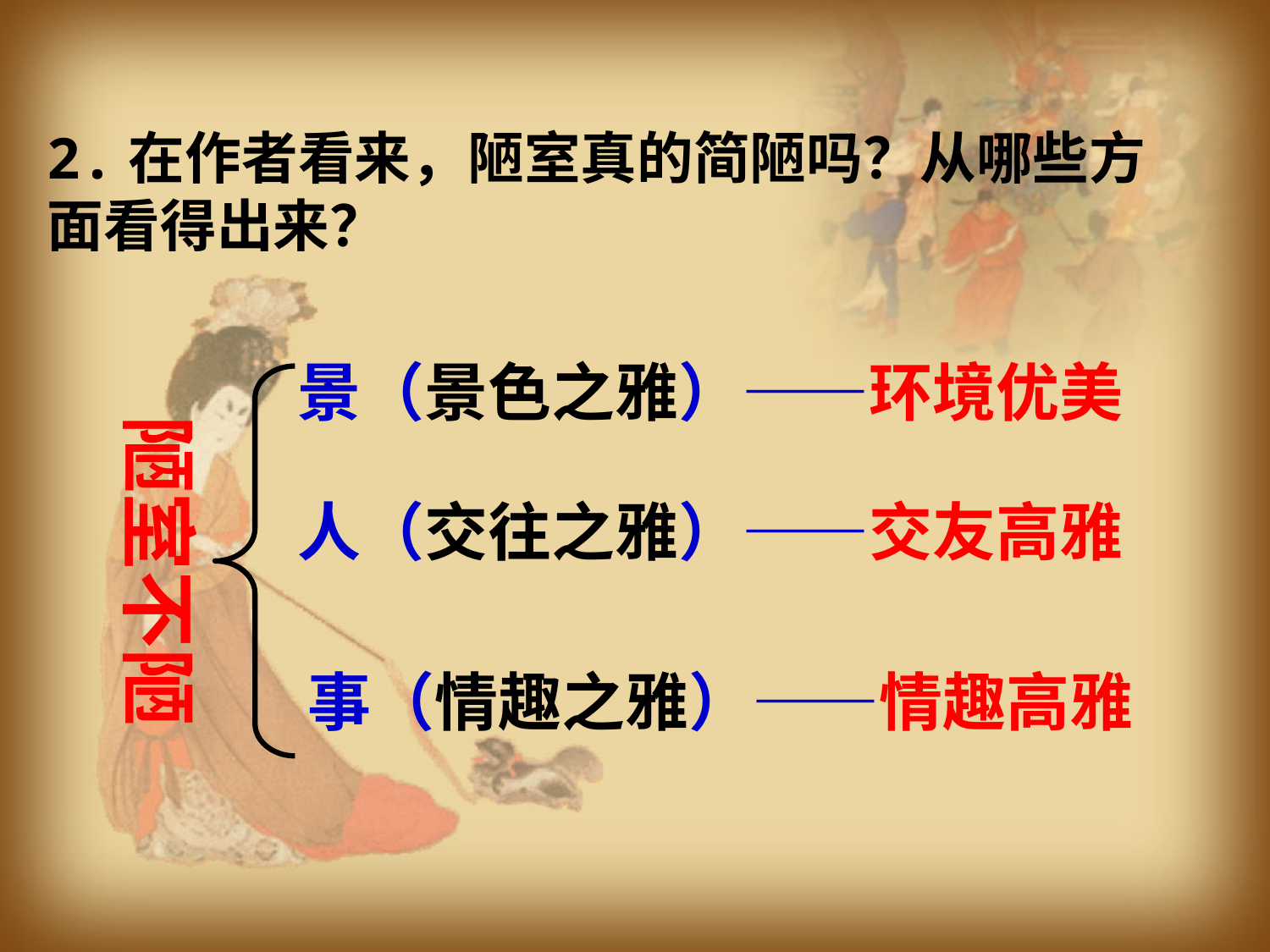

2.在作者看来，陋室真的简陋吗？从哪些方面看得出来？
景（景色之雅）——环境优美
陋室不陋

人（交往之雅）——交友高雅
事（情趣之雅）——情趣高雅